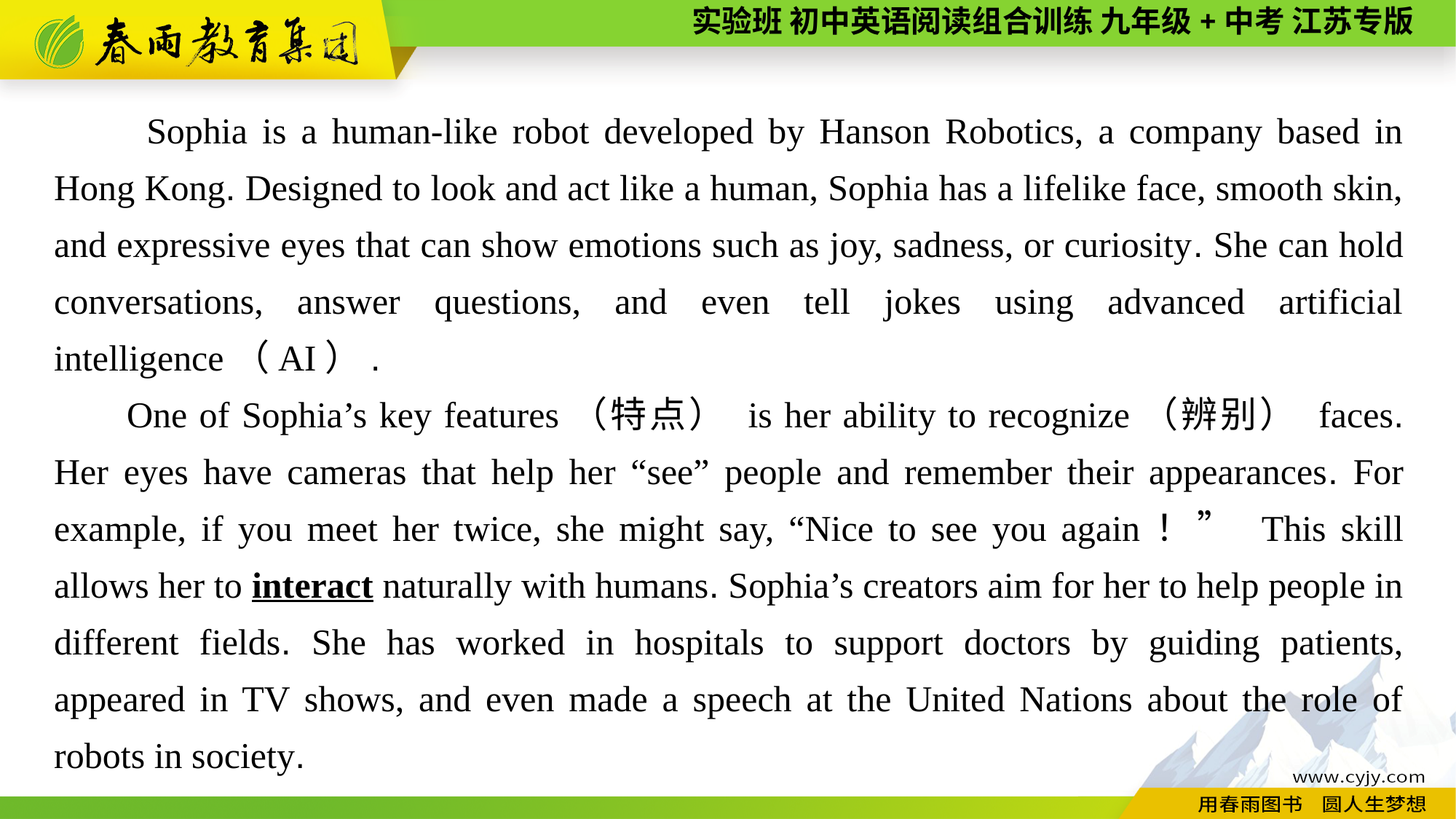

Sophia is a human-like robot developed by Hanson Robotics, a company based in Hong Kong. Designed to look and act like a human, Sophia has a lifelike face, smooth skin, and expressive eyes that can show emotions such as joy, sadness, or curiosity. She can hold conversations, answer questions, and even tell jokes using advanced artificial intelligence（AI）.
One of Sophia’s key features（特点） is her ability to recognize（辨别） faces. Her eyes have cameras that help her “see” people and remember their appearances. For example, if you meet her twice, she might say, “Nice to see you again！” This skill allows her to interact naturally with humans. Sophia’s creators aim for her to help people in different fields. She has worked in hospitals to support doctors by guiding patients, appeared in TV shows, and even made a speech at the United Nations about the role of robots in society.